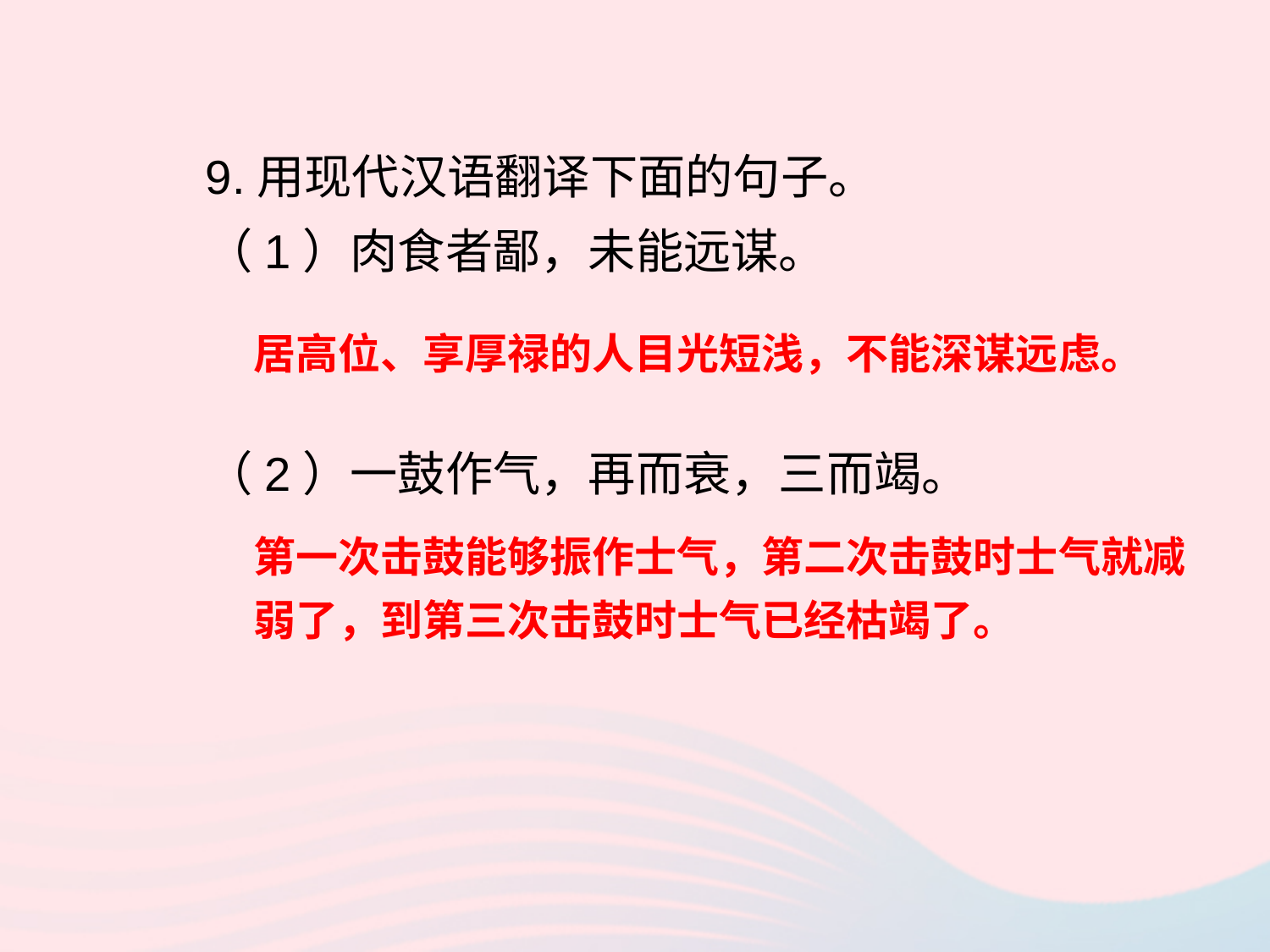

9.用现代汉语翻译下面的句子。
（1）肉食者鄙，未能远谋。

（2）一鼓作气，再而衰，三而竭。
居高位、享厚禄的人目光短浅，不能深谋远虑。
第一次击鼓能够振作士气，第二次击鼓时士气就减弱了，到第三次击鼓时士气已经枯竭了。